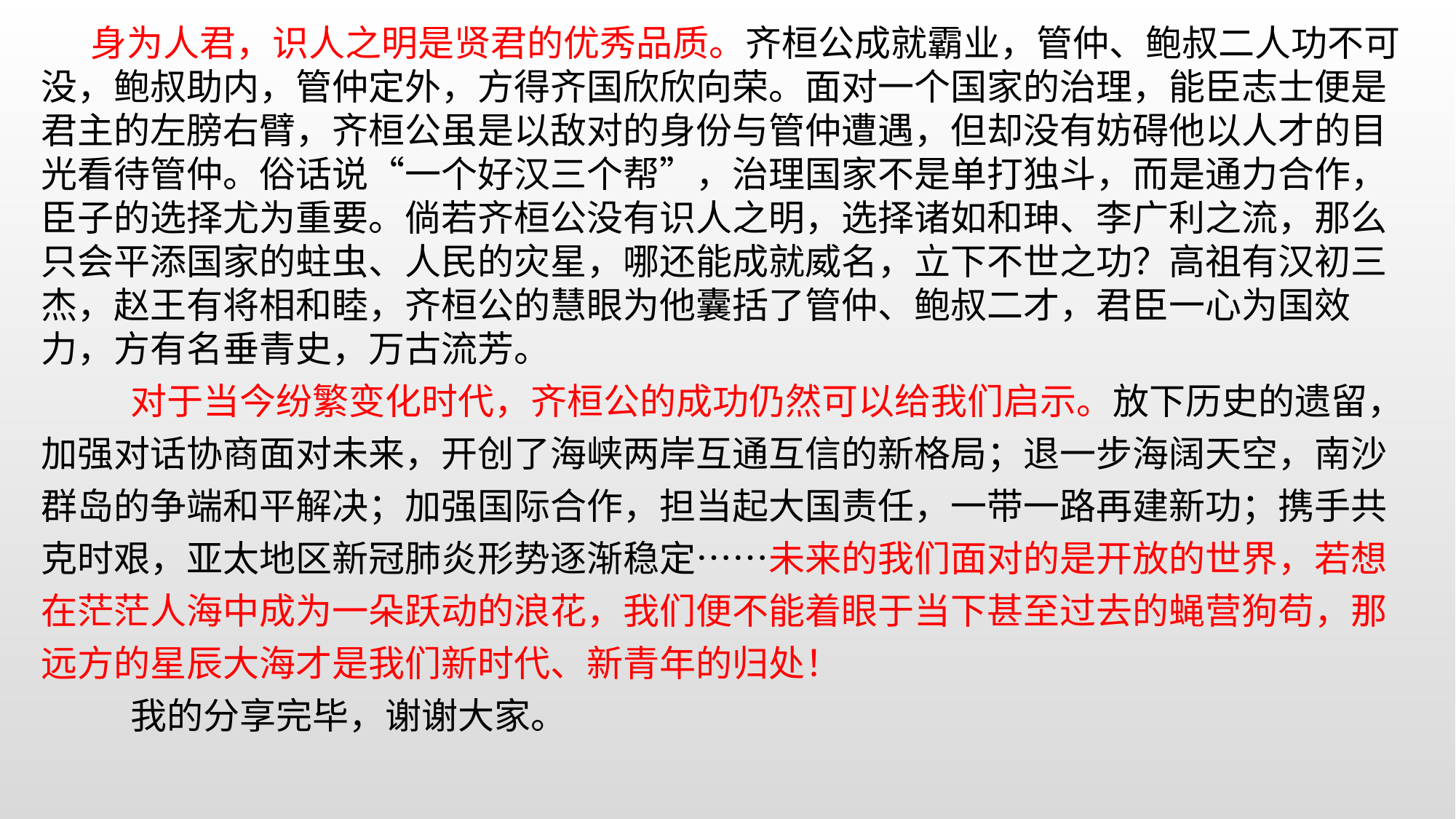

身为人君，识人之明是贤君的优秀品质。齐桓公成就霸业，管仲、鲍叔二人功不可没，鲍叔助内，管仲定外，方得齐国欣欣向荣。面对一个国家的治理，能臣志士便是君主的左膀右臂，齐桓公虽是以敌对的身份与管仲遭遇，但却没有妨碍他以人才的目光看待管仲。俗话说“一个好汉三个帮”，治理国家不是单打独斗，而是通力合作，臣子的选择尤为重要。倘若齐桓公没有识人之明，选择诸如和珅、李广利之流，那么只会平添国家的蛀虫、人民的灾星，哪还能成就威名，立下不世之功？高祖有汉初三杰，赵王有将相和睦，齐桓公的慧眼为他囊括了管仲、鲍叔二才，君臣一心为国效力，方有名垂青史，万古流芳。      对于当今纷繁变化时代，齐桓公的成功仍然可以给我们启示。放下历史的遗留，加强对话协商面对未来，开创了海峡两岸互通互信的新格局；退一步海阔天空，南沙群岛的争端和平解决；加强国际合作，担当起大国责任，一带一路再建新功；携手共克时艰，亚太地区新冠肺炎形势逐渐稳定……未来的我们面对的是开放的世界，若想在茫茫人海中成为一朵跃动的浪花，我们便不能着眼于当下甚至过去的蝇营狗苟，那远方的星辰大海才是我们新时代、新青年的归处！
      我的分享完毕，谢谢大家。